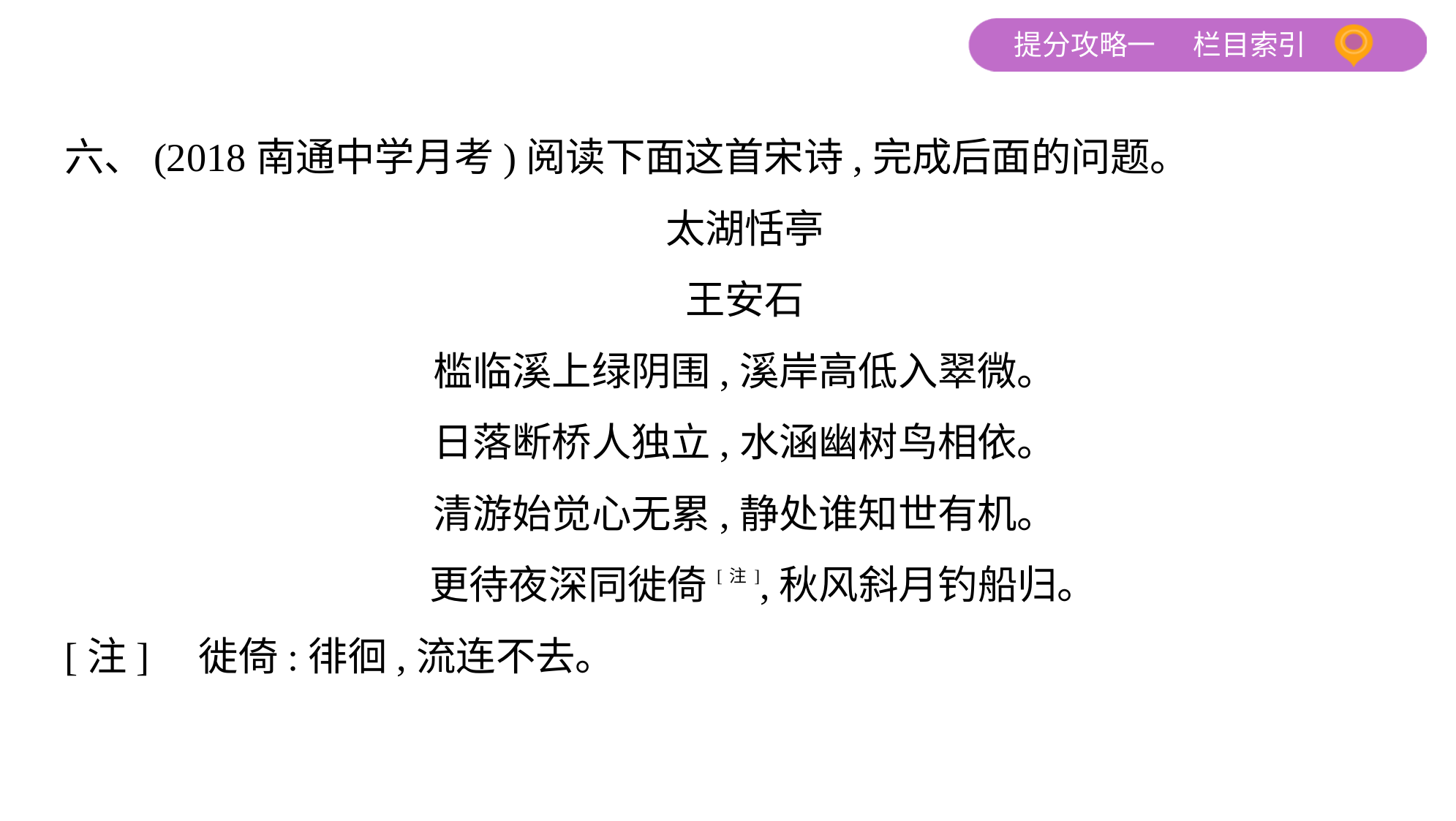

六、(2018南通中学月考)阅读下面这首宋诗,完成后面的问题。
太湖恬亭
王安石
槛临溪上绿阴围,溪岸高低入翠微。
日落断桥人独立,水涵幽树鸟相依。
清游始觉心无累,静处谁知世有机。
   更待夜深同徙倚[注],秋风斜月钓船归。
[注]　徙倚:徘徊,流连不去。